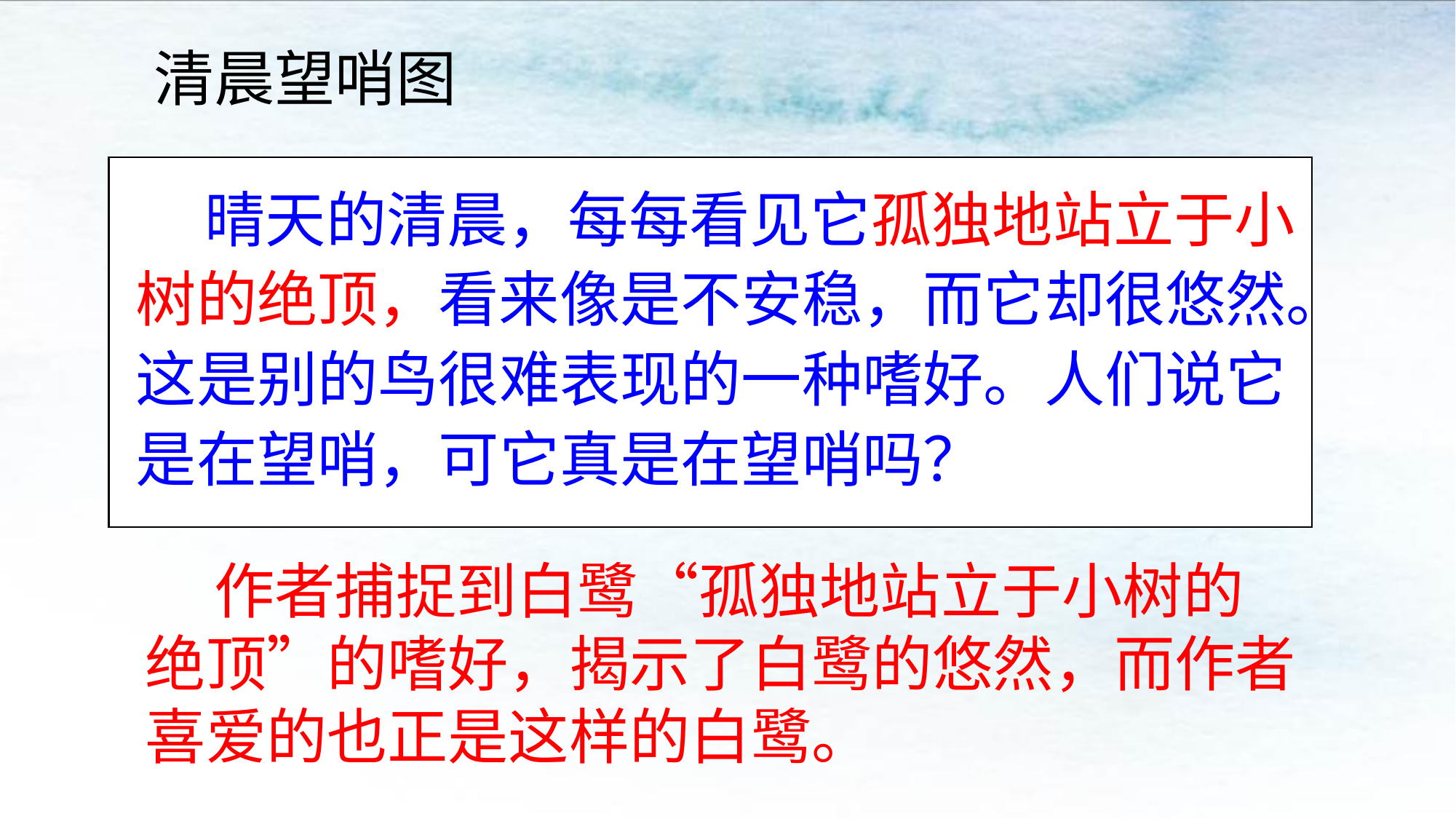

清晨望哨图

    晴天的清晨，每每看见它孤独地站立于小树的绝顶，看来像是不安稳，而它却很悠然。这是别的鸟很难表现的一种嗜好。人们说它是在望哨，可它真是在望哨吗？
    作者捕捉到白鹭“孤独地站立于小树的绝顶”的嗜好，揭示了白鹭的悠然，而作者喜爱的也正是这样的白鹭。